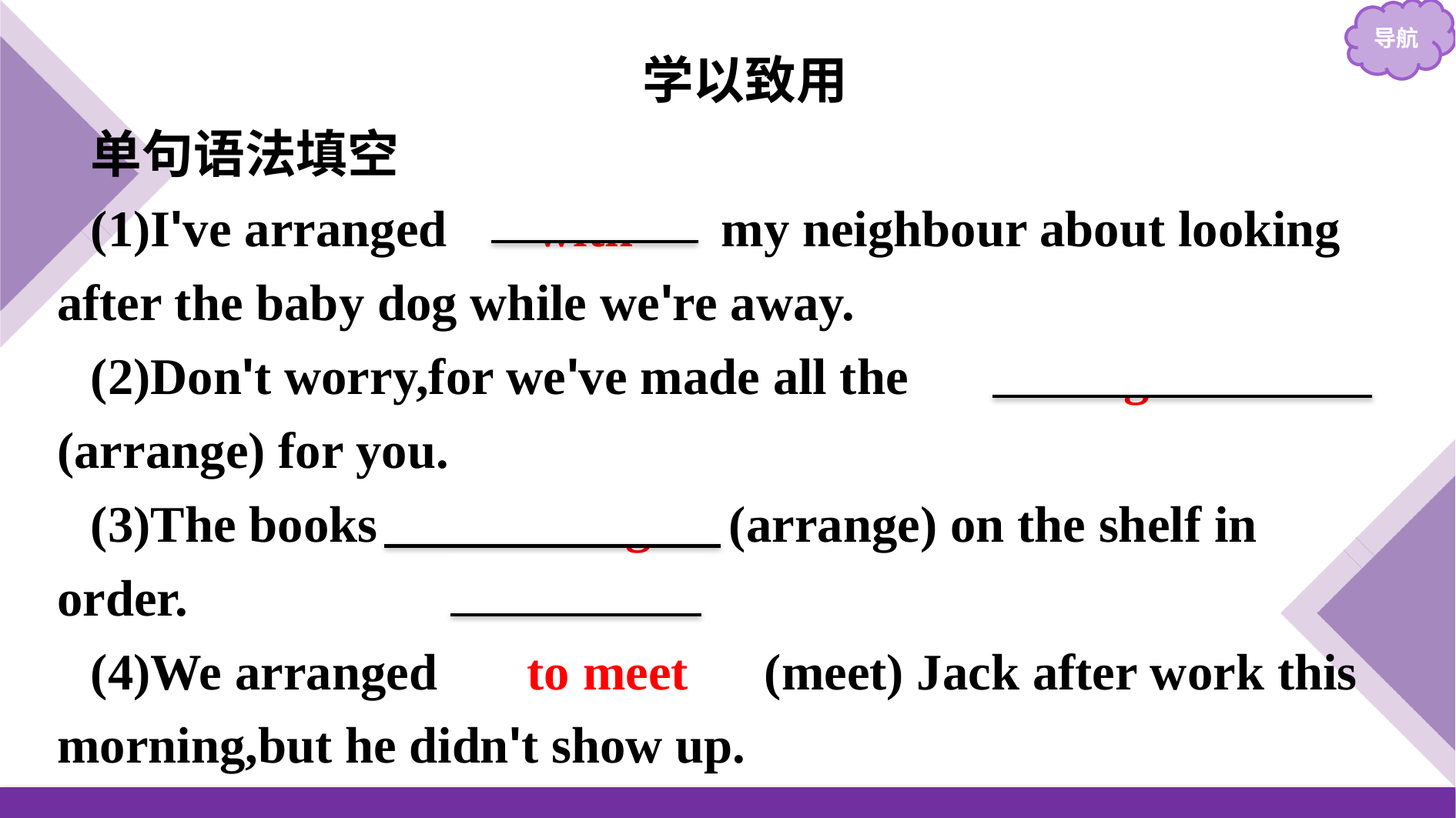

学以致用
单句语法填空
(1)I've arranged 　with　 my neighbour about looking after the baby dog while we're away.
(2)Don't worry,for we've made all the 　arrangements　(arrange) for you.
(3)The books   are arranged  (arrange) on the shelf in order.
(4)We arranged 　to meet　(meet) Jack after work this morning,but he didn't show up.